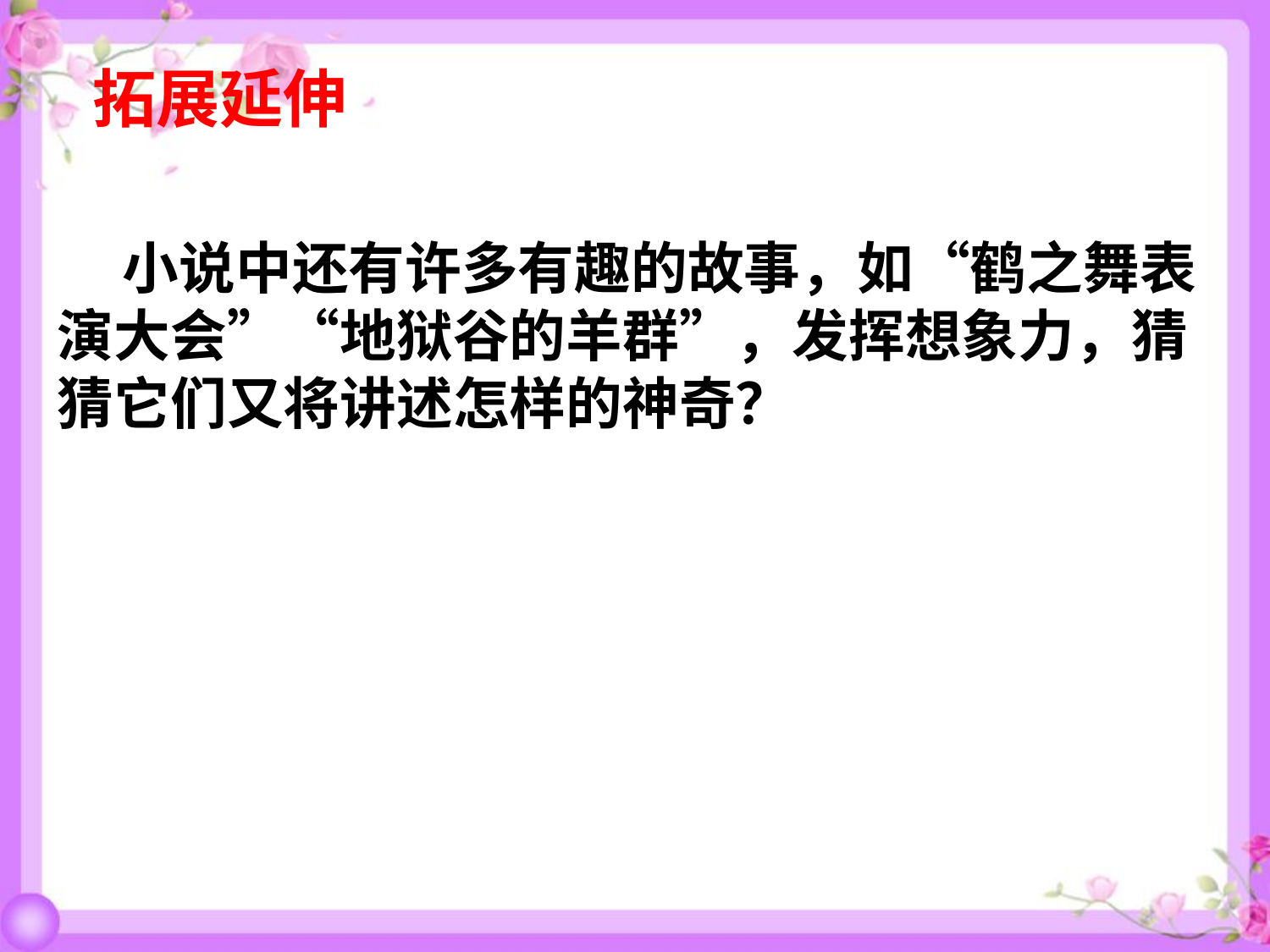

拓展延伸

    小说中还有许多有趣的故事，如“鹤之舞表演大会”“地狱谷的羊群”，发挥想象力，猜猜它们又将讲述怎样的神奇？